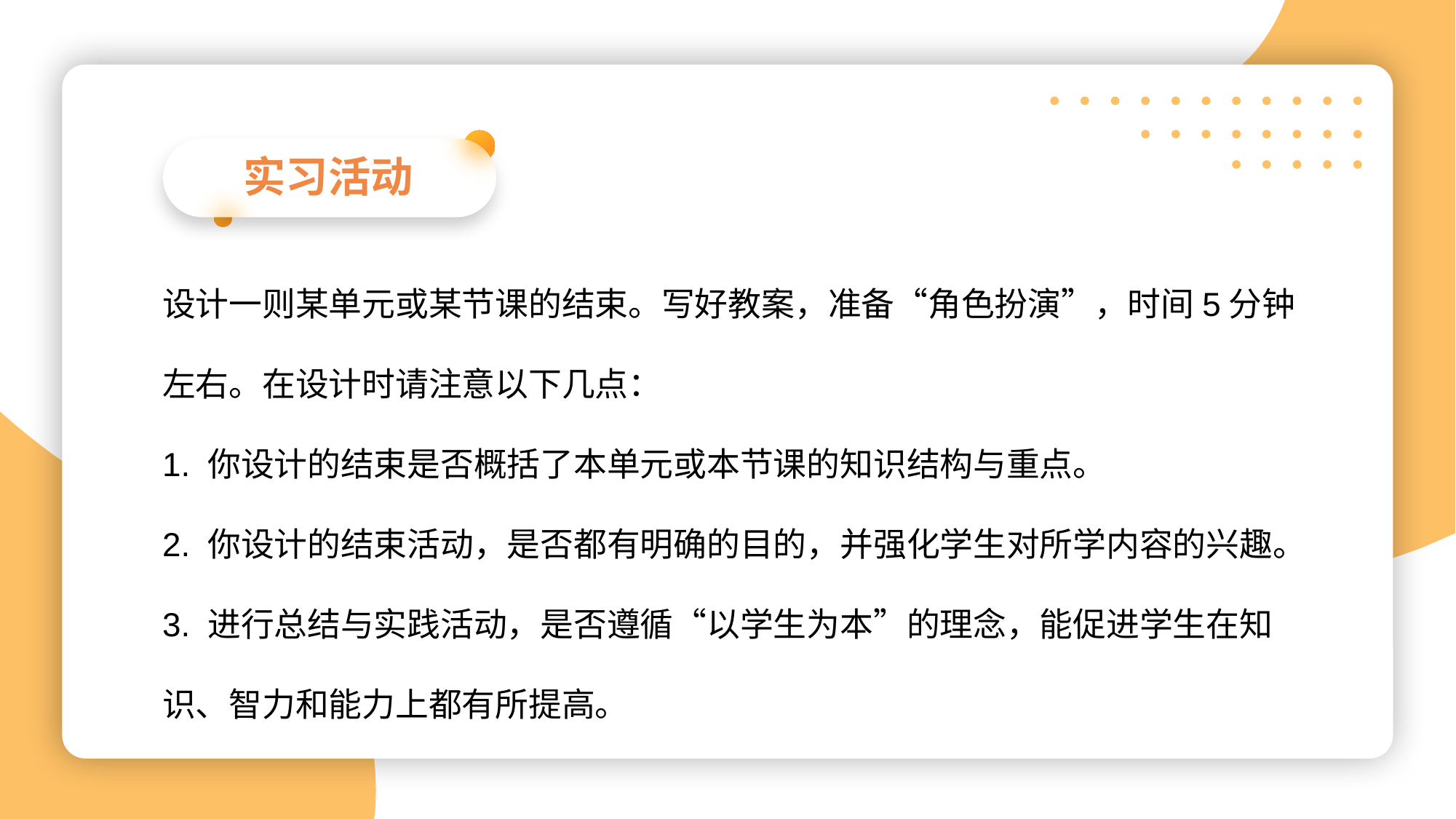

实习活动
设计一则某单元或某节课的结束。写好教案，准备“角色扮演”，时间5分钟左右。在设计时请注意以下几点：
1. 你设计的结束是否概括了本单元或本节课的知识结构与重点。
2. 你设计的结束活动，是否都有明确的目的，并强化学生对所学内容的兴趣。
3. 进行总结与实践活动，是否遵循“以学生为本”的理念，能促进学生在知识、智力和能力上都有所提高。